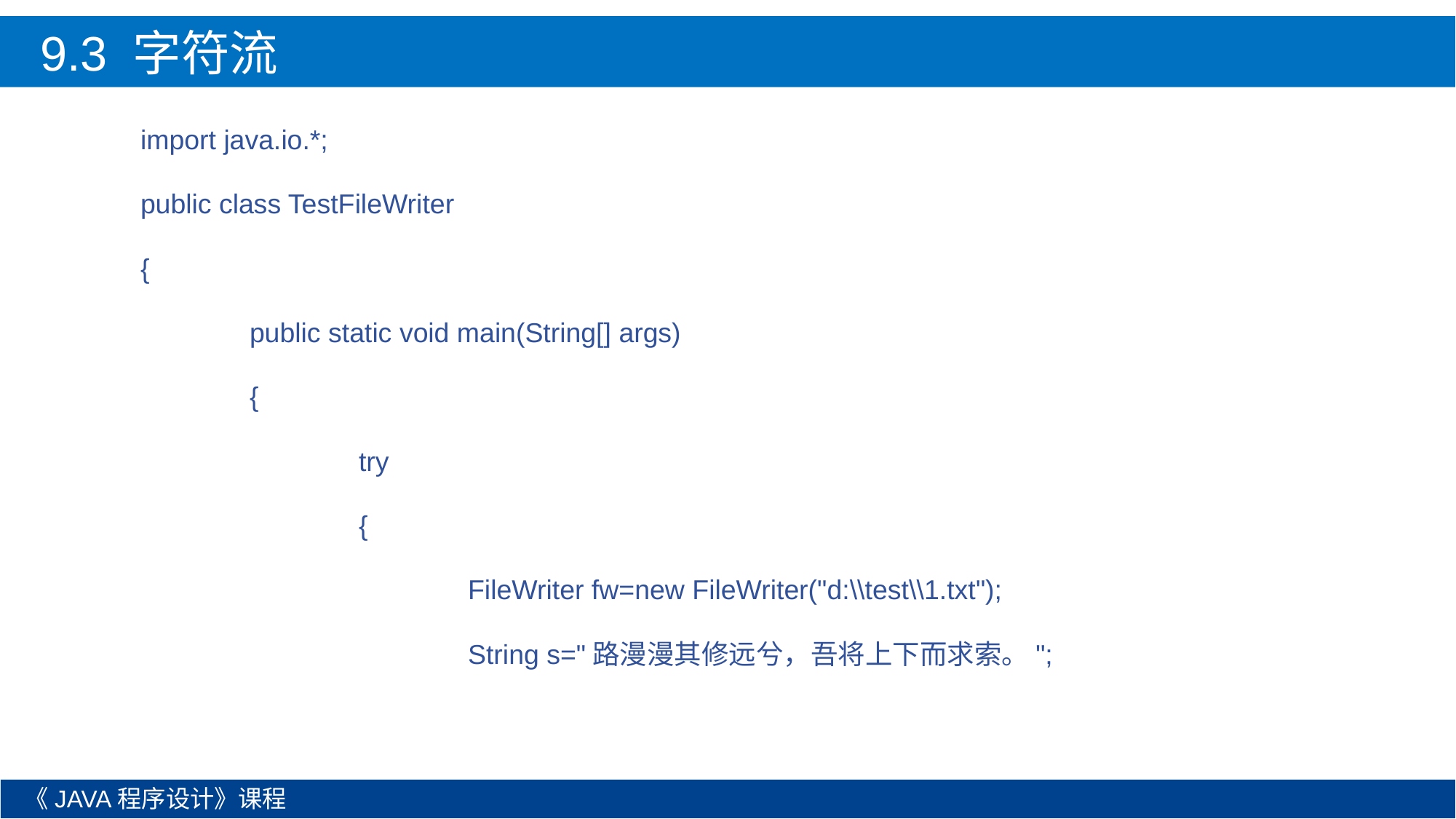

9.3 字符流
import java.io.*;
public class TestFileWriter
{
	public static void main(String[] args)
	{
		try
		{
			FileWriter fw=new FileWriter("d:\\test\\1.txt");
			String s="路漫漫其修远兮，吾将上下而求索。";
《JAVA程序设计》课程